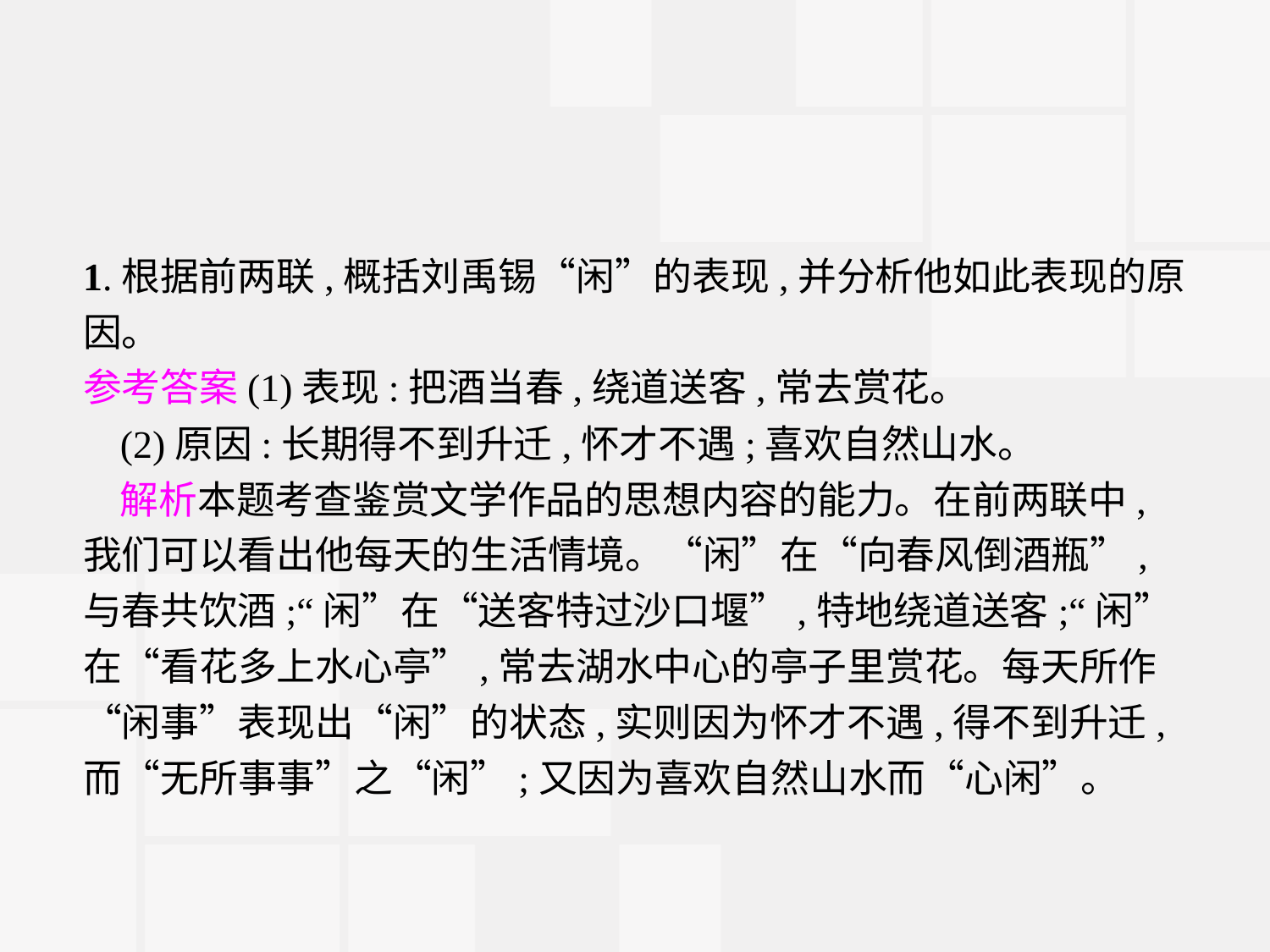

1.根据前两联,概括刘禹锡“闲”的表现,并分析他如此表现的原因。
参考答案(1)表现:把酒当春,绕道送客,常去赏花。
(2)原因:长期得不到升迁,怀才不遇;喜欢自然山水。
解析本题考查鉴赏文学作品的思想内容的能力。在前两联中,我们可以看出他每天的生活情境。“闲”在“向春风倒酒瓶”,与春共饮酒;“闲”在“送客特过沙口堰”,特地绕道送客;“闲”在“看花多上水心亭”,常去湖水中心的亭子里赏花。每天所作“闲事”表现出“闲”的状态,实则因为怀才不遇,得不到升迁,而“无所事事”之“闲”;又因为喜欢自然山水而“心闲”。